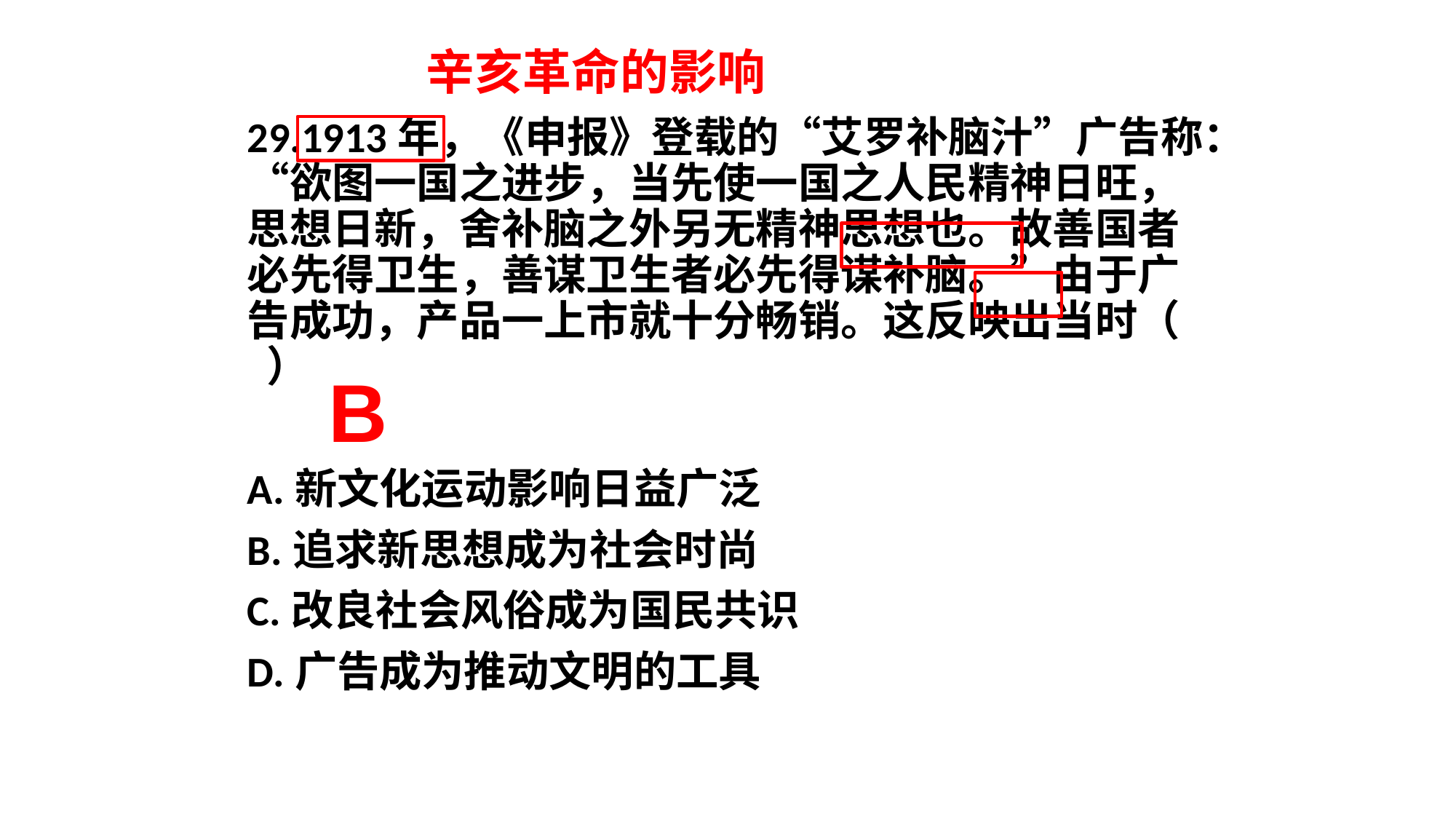

辛亥革命的影响
29.1913年，《申报》登载的“艾罗补脑汁”广告称：“欲图一国之进步，当先使一国之人民精神日旺，思想日新，舍补脑之外另无精神思想也。故善国者必先得卫生，善谋卫生者必先得谋补脑。”由于广告成功，产品一上市就十分畅销。这反映出当时（     ）

A.新文化运动影响日益广泛
B.追求新思想成为社会时尚
C.改良社会风俗成为国民共识
D.广告成为推动文明的工具

B